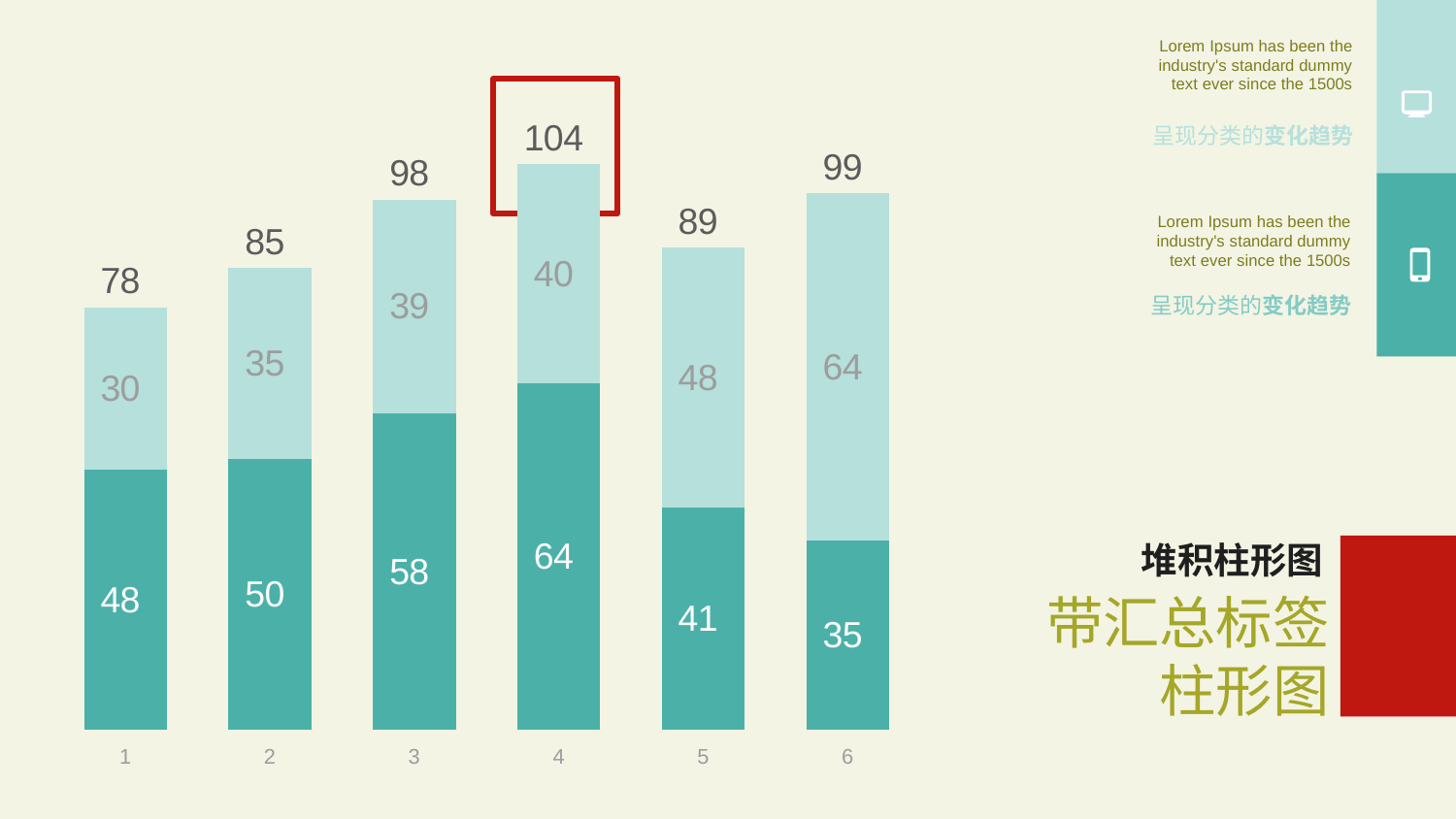

Lorem Ipsum has been the industry's standard dummy text ever since the 1500s

### Chart

| Category |  |  |  |
|---|---|---|---|

呈现分类的变化趋势
Lorem Ipsum has been the industry's standard dummy text ever since the 1500s

呈现分类的变化趋势
堆积柱形图

带汇总标签柱形图